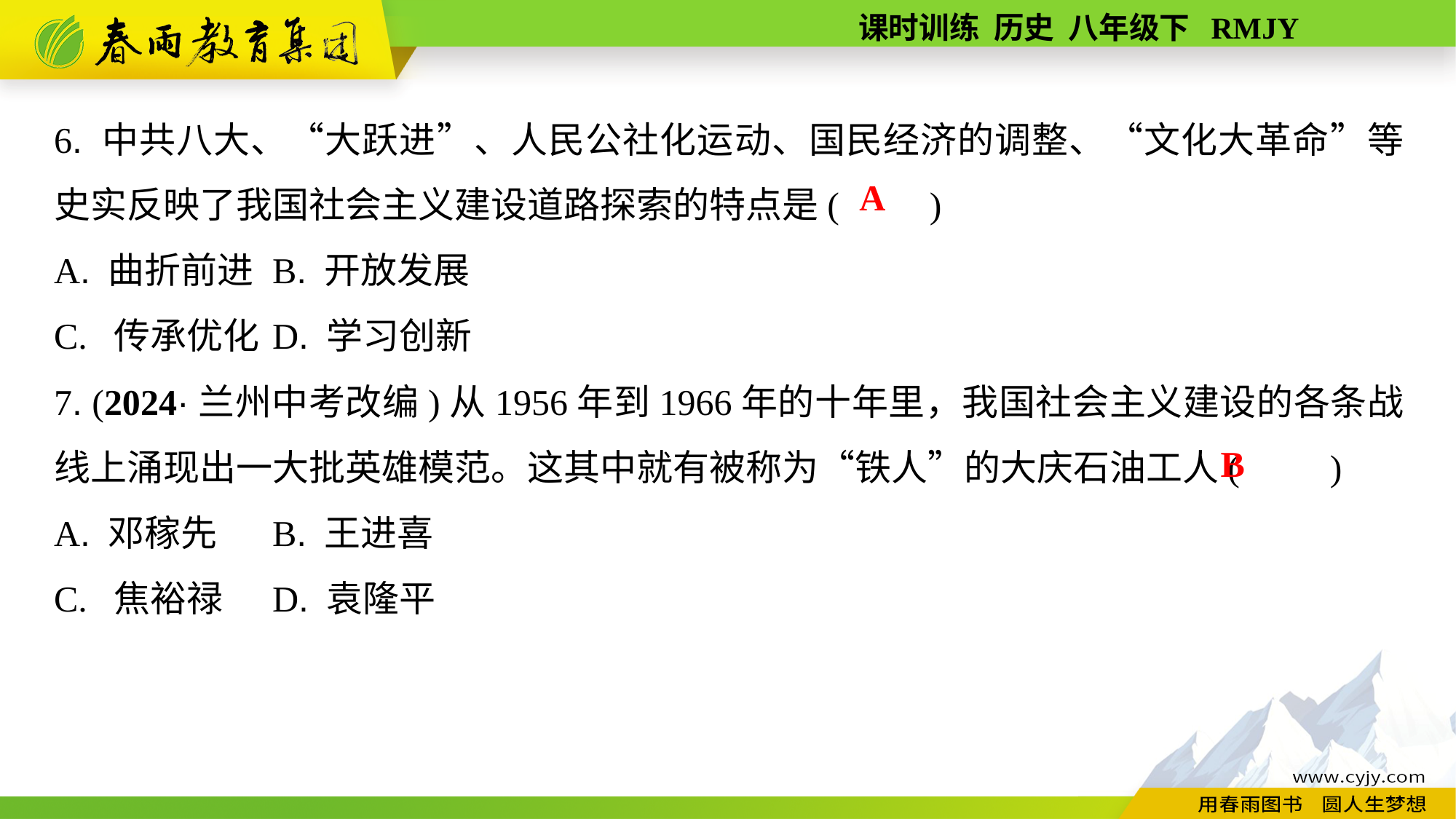

6. 中共八大、“大跃进”、人民公社化运动、国民经济的调整、“文化大革命”等史实反映了我国社会主义建设道路探索的特点是(　　)
A. 曲折前进	B. 开放发展
C.  传承优化	D. 学习创新
7. (2024·兰州中考改编)从1956年到1966年的十年里，我国社会主义建设的各条战线上涌现出一大批英雄模范。这其中就有被称为“铁人”的大庆石油工人(　　)
A. 邓稼先	B. 王进喜
C.  焦裕禄	D. 袁隆平
A
B